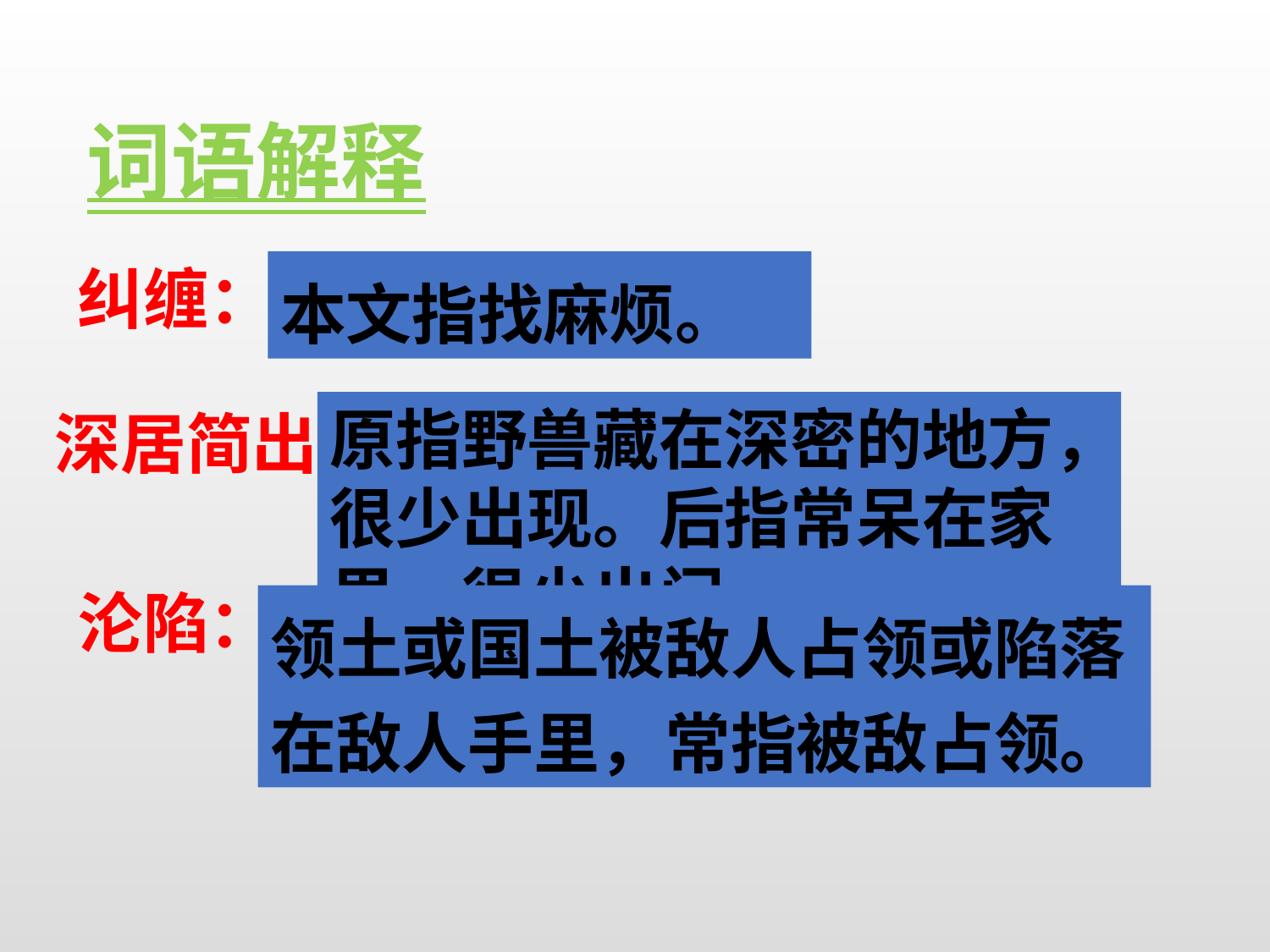

词语解释
纠缠：
本文指找麻烦。
原指野兽藏在深密的地方，很少出现。后指常呆在家里，很少出门。
深居简出：
沦陷：
领土或国土被敌人占领或陷落在敌人手里，常指被敌占领。